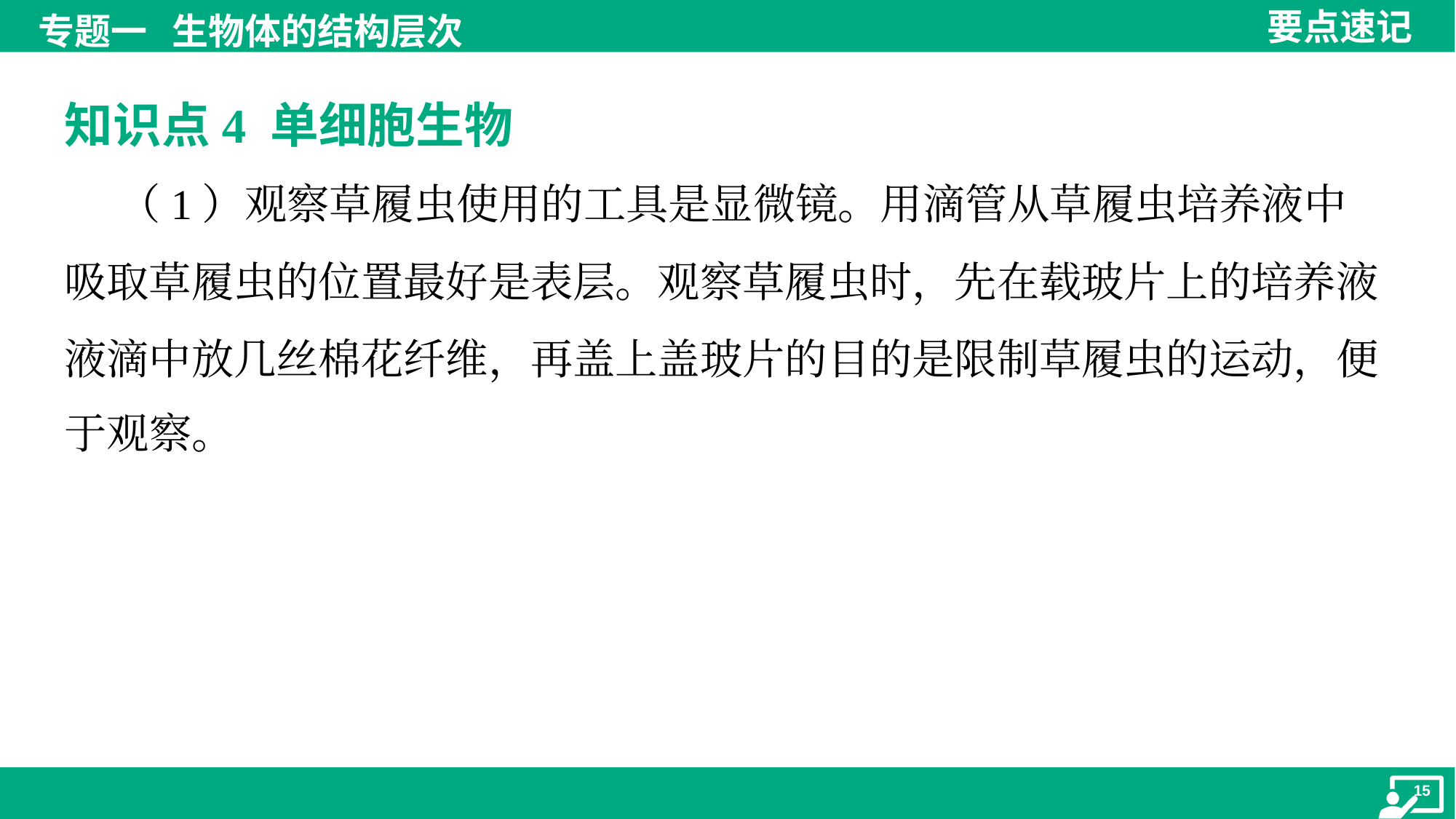

知识点4 单细胞生物
    （1）观察草履虫使用的工具是显微镜。用滴管从草履虫培养液中
吸取草履虫的位置最好是表层。观察草履虫时，先在载玻片上的培养液
液滴中放几丝棉花纤维，再盖上盖玻片的目的是限制草履虫的运动，便
于观察。